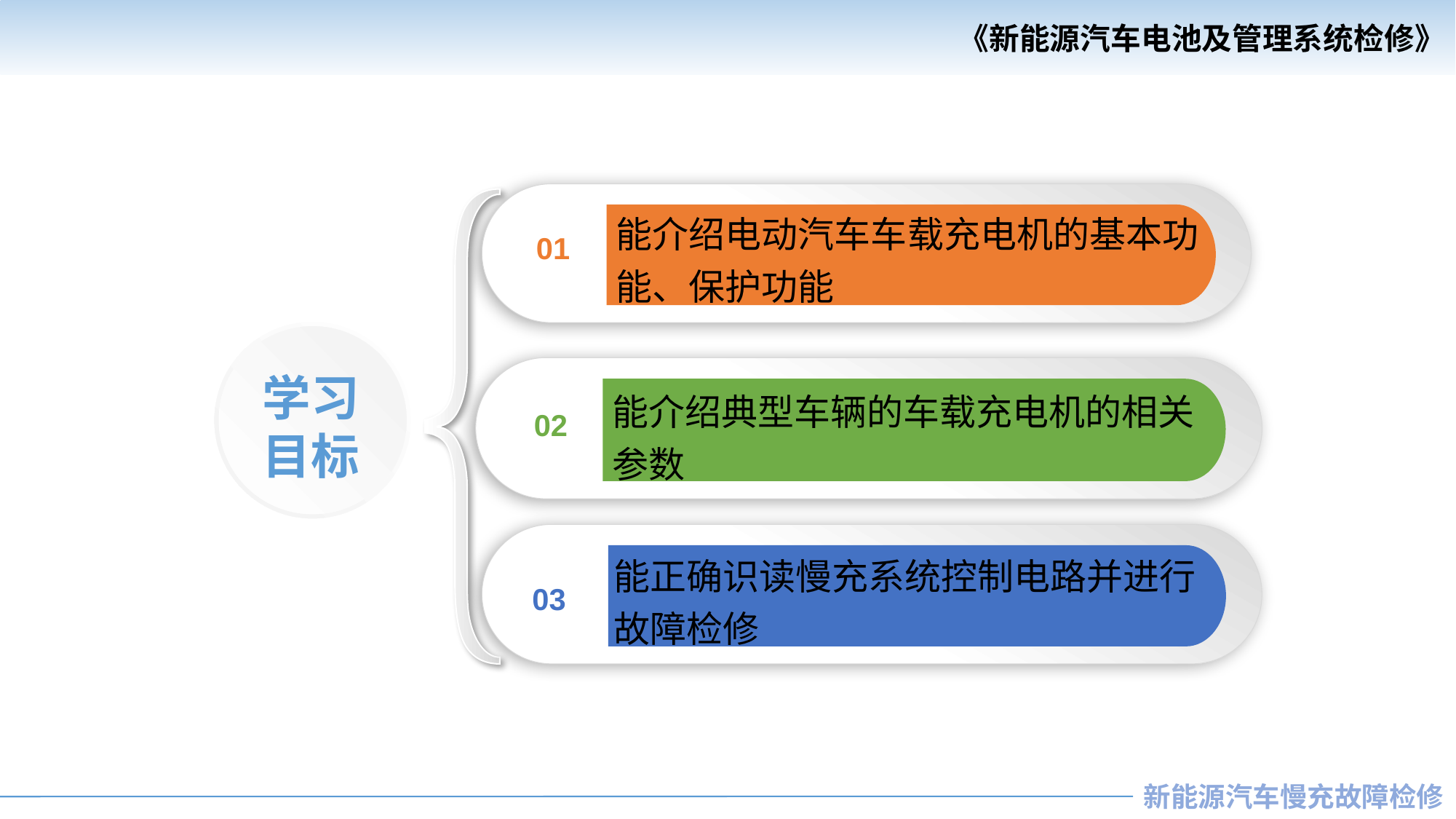

01
能介绍电动汽车车载充电机的基本功能、保护功能

学习
目标

02
能介绍典型车辆的车载充电机的相关参数

03
能正确识读慢充系统控制电路并进行故障检修